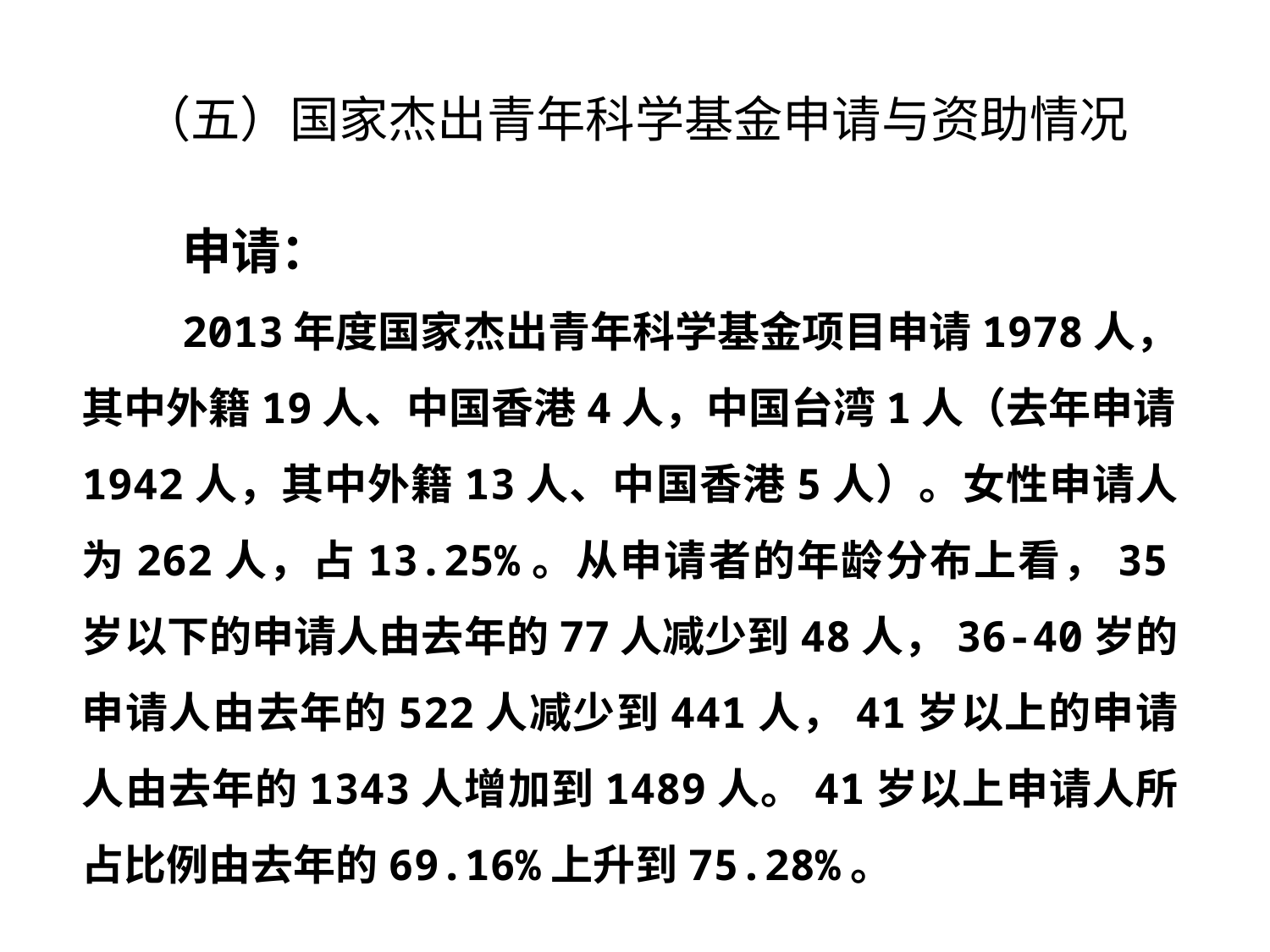

# （五）国家杰出青年科学基金申请与资助情况
申请：
2013年度国家杰出青年科学基金项目申请1978人，其中外籍19人、中国香港4人，中国台湾1人（去年申请1942人，其中外籍13人、中国香港5人）。女性申请人为262人，占13.25%。从申请者的年龄分布上看，35岁以下的申请人由去年的77人减少到48人，36-40岁的申请人由去年的522人减少到441人，41岁以上的申请人由去年的1343人增加到1489人。41岁以上申请人所占比例由去年的69.16%上升到75.28%。